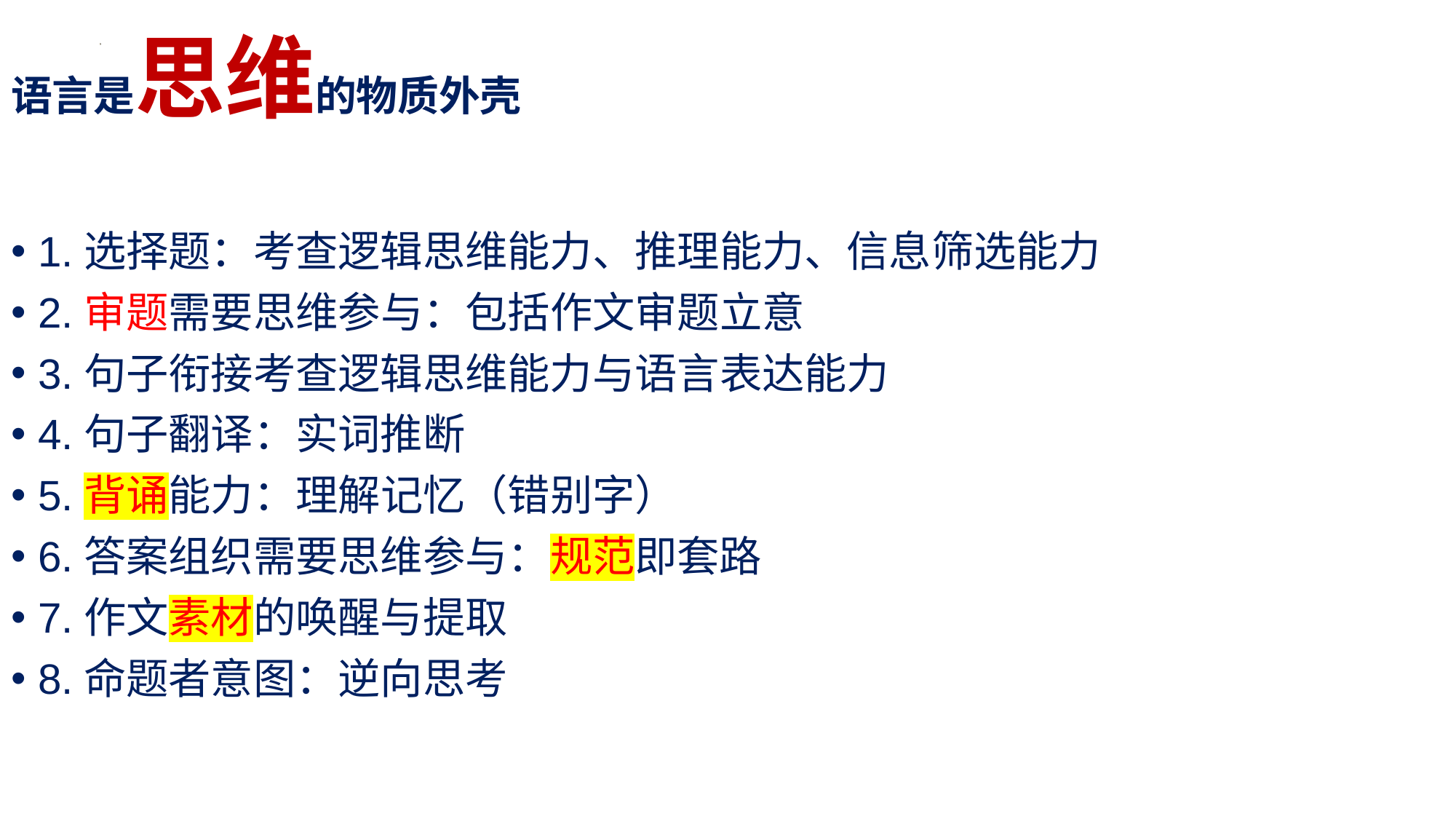

# 语言是思维的物质外壳
1.选择题：考查逻辑思维能力、推理能力、信息筛选能力
2.审题需要思维参与：包括作文审题立意
3.句子衔接考查逻辑思维能力与语言表达能力
4.句子翻译：实词推断
5.背诵能力：理解记忆（错别字）
6.答案组织需要思维参与：规范即套路
7.作文素材的唤醒与提取
8.命题者意图：逆向思考